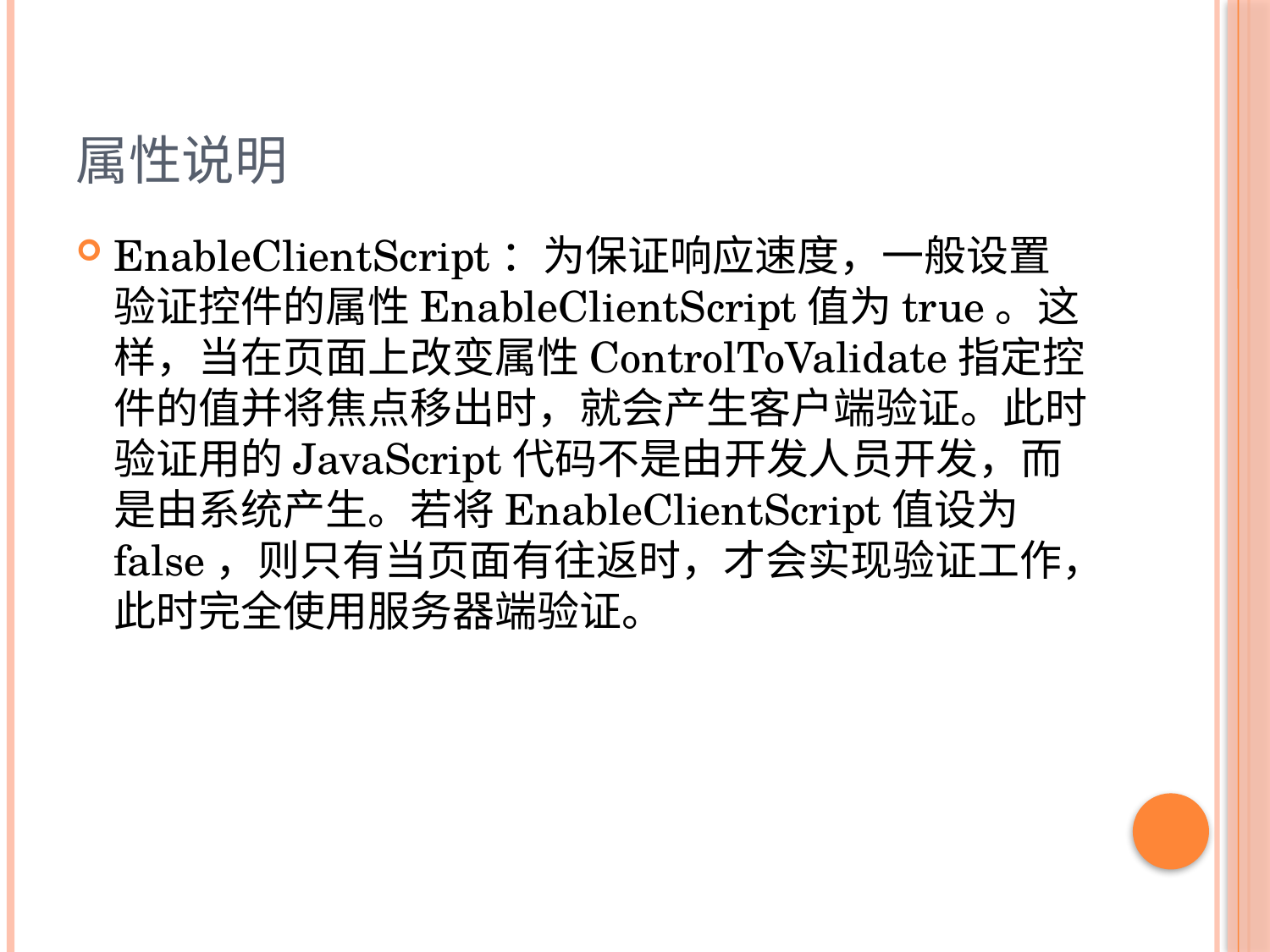

# 属性说明
EnableClientScript：为保证响应速度，一般设置验证控件的属性EnableClientScript值为true。这样，当在页面上改变属性ControlToValidate指定控件的值并将焦点移出时，就会产生客户端验证。此时验证用的JavaScript代码不是由开发人员开发，而是由系统产生。若将EnableClientScript值设为false，则只有当页面有往返时，才会实现验证工作，此时完全使用服务器端验证。
82